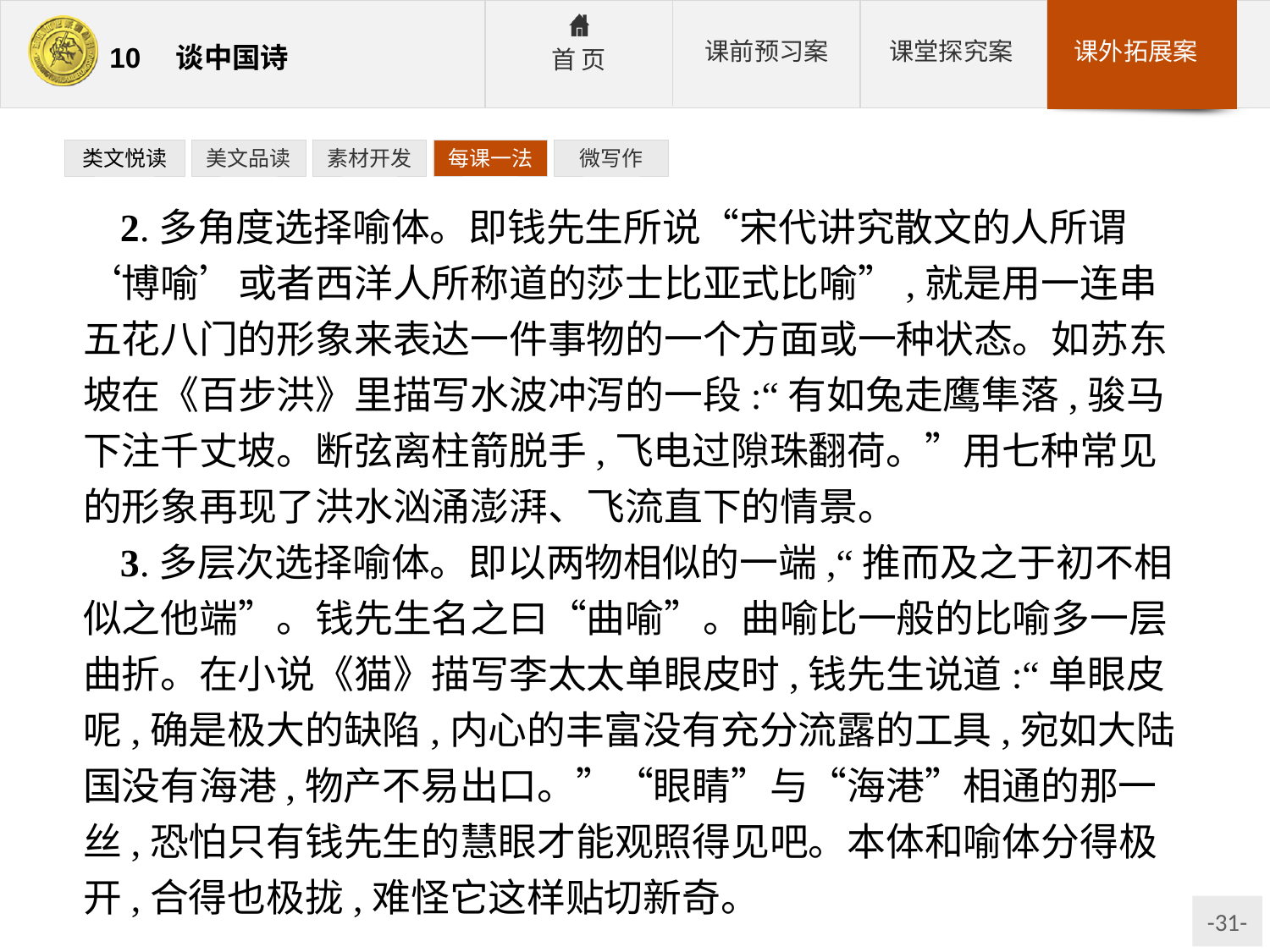

类文悦读
美文品读
素材开发
每课一法
微写作
2.多角度选择喻体。即钱先生所说“宋代讲究散文的人所谓‘博喻’或者西洋人所称道的莎士比亚式比喻”,就是用一连串五花八门的形象来表达一件事物的一个方面或一种状态。如苏东坡在《百步洪》里描写水波冲泻的一段:“有如兔走鹰隼落,骏马下注千丈坡。断弦离柱箭脱手,飞电过隙珠翻荷。”用七种常见的形象再现了洪水汹涌澎湃、飞流直下的情景。
3.多层次选择喻体。即以两物相似的一端,“推而及之于初不相似之他端”。钱先生名之曰“曲喻”。曲喻比一般的比喻多一层曲折。在小说《猫》描写李太太单眼皮时,钱先生说道:“单眼皮呢,确是极大的缺陷,内心的丰富没有充分流露的工具,宛如大陆国没有海港,物产不易出口。”“眼睛”与“海港”相通的那一丝,恐怕只有钱先生的慧眼才能观照得见吧。本体和喻体分得极开,合得也极拢,难怪它这样贴切新奇。